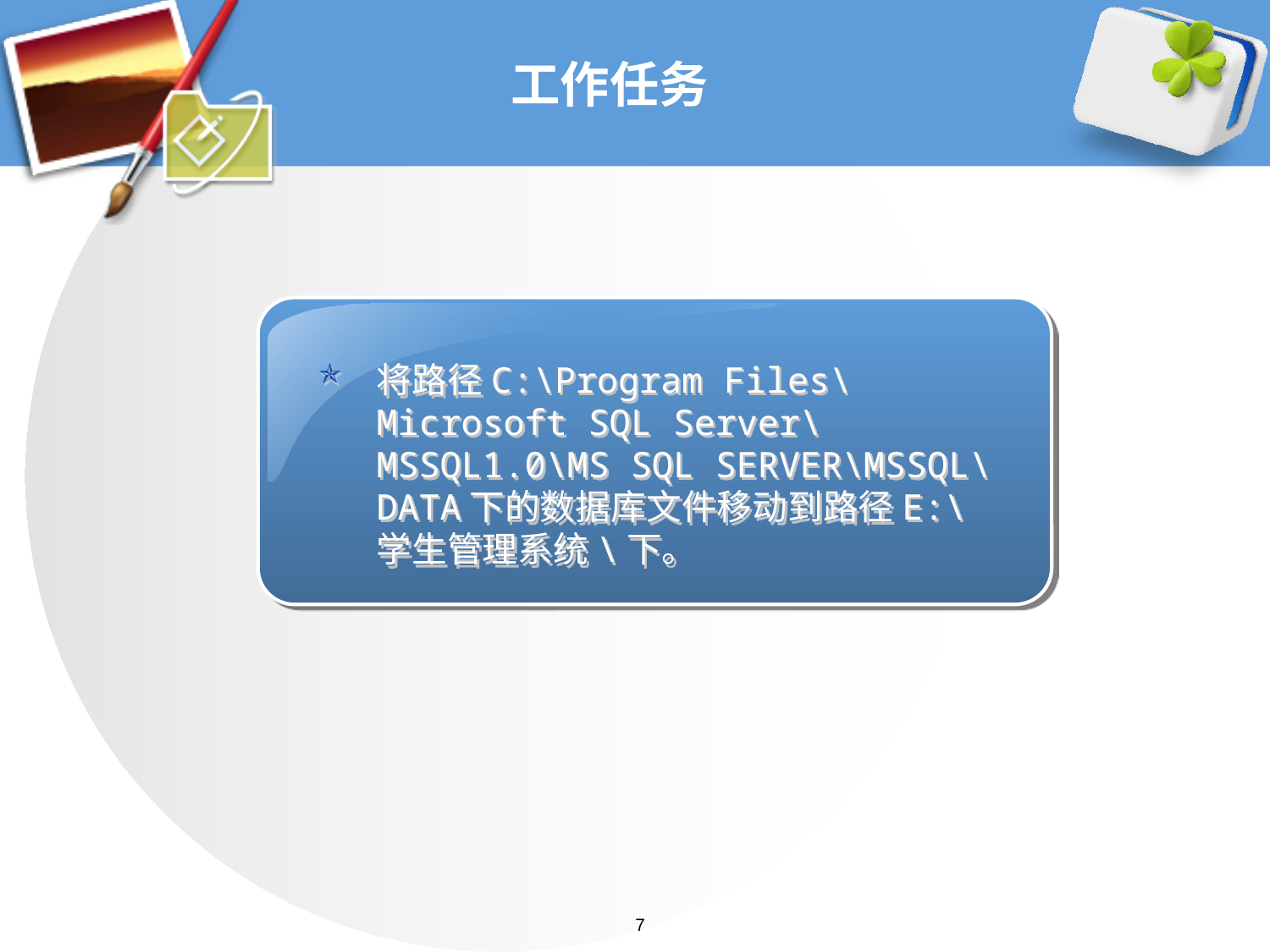

# 工作任务

将路径C:\Program Files\Microsoft SQL Server\MSSQL1.0\MS SQL SERVER\MSSQL\DATA下的数据库文件移动到路径E:\学生管理系统\下。
7